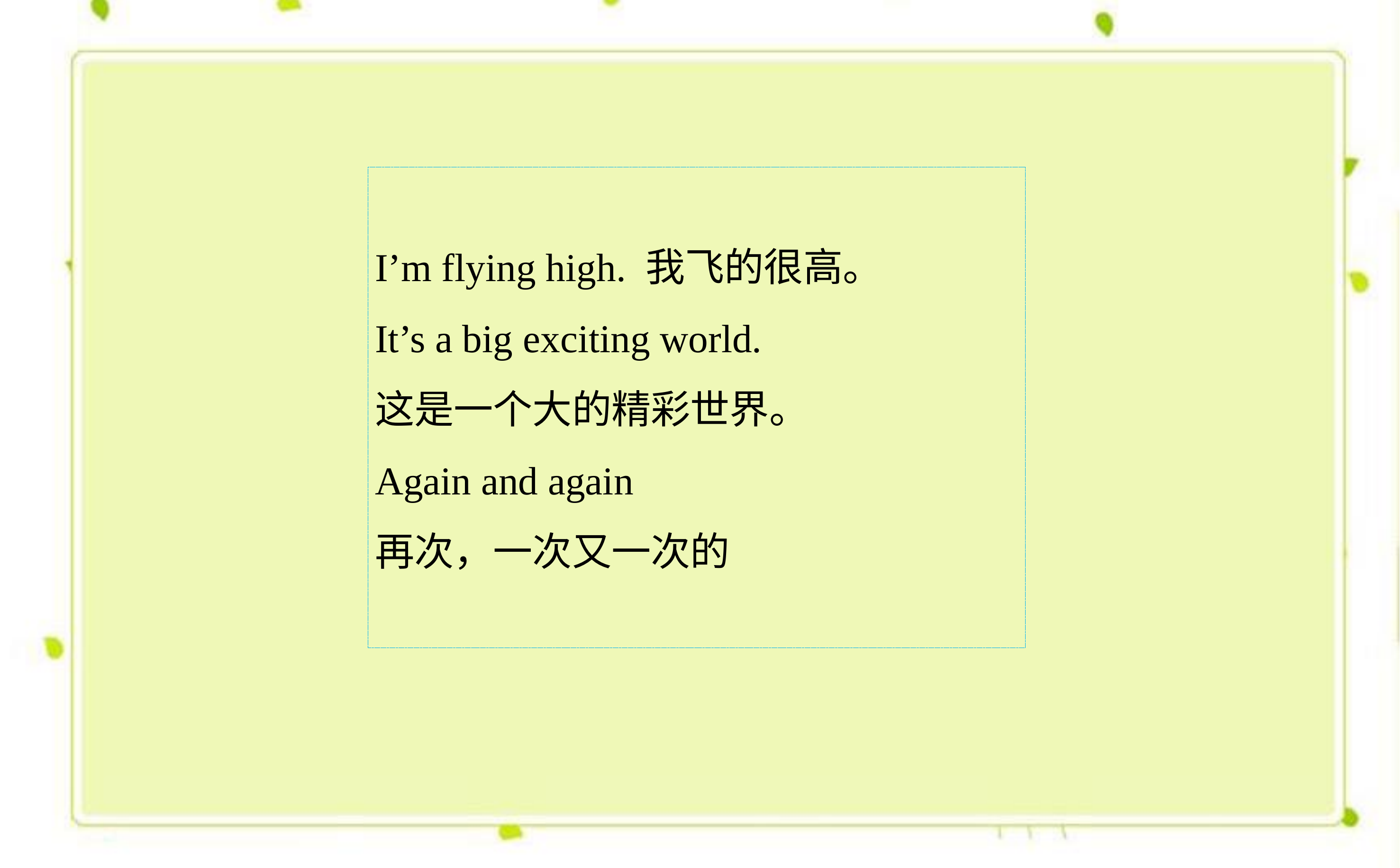

I’m flying high. 我飞的很高。
It’s a big exciting world.
这是一个大的精彩世界。
Again and again
再次，一次又一次的